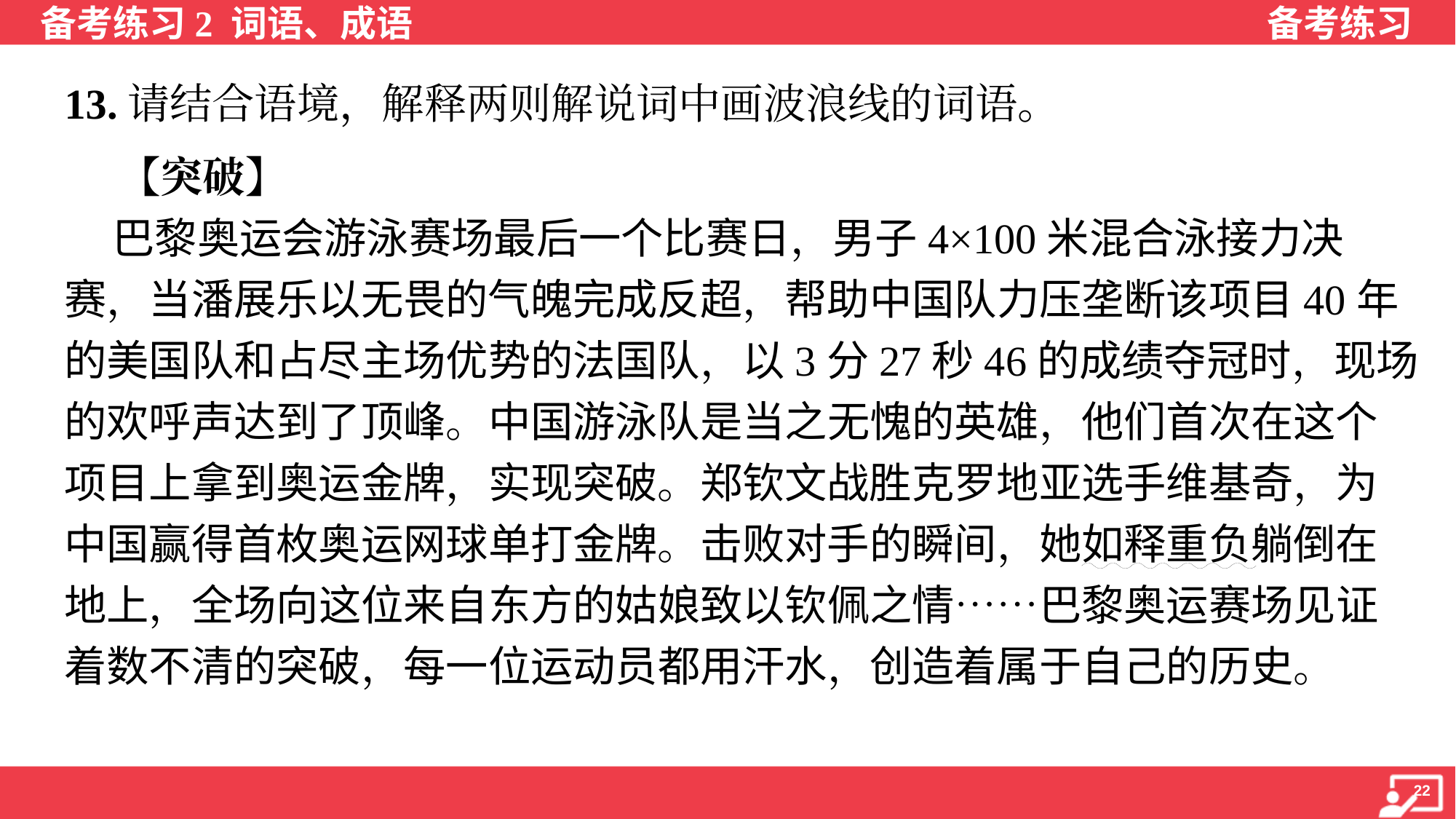

13.请结合语境，解释两则解说词中画波浪线的词语。
    【突破】
    巴黎奥运会游泳赛场最后一个比赛日，男子4×100米混合泳接力决
赛，当潘展乐以无畏的气魄完成反超，帮助中国队力压垄断该项目40年
的美国队和占尽主场优势的法国队，以3分27秒46的成绩夺冠时，现场
的欢呼声达到了顶峰。中国游泳队是当之无愧的英雄，他们首次在这个
项目上拿到奥运金牌，实现突破。郑钦文战胜克罗地亚选手维基奇，为
中国赢得首枚奥运网球单打金牌。击败对手的瞬间，她如释重负躺倒在
地上，全场向这位来自东方的姑娘致以钦佩之情……巴黎奥运赛场见证
着数不清的突破，每一位运动员都用汗水，创造着属于自己的历史。